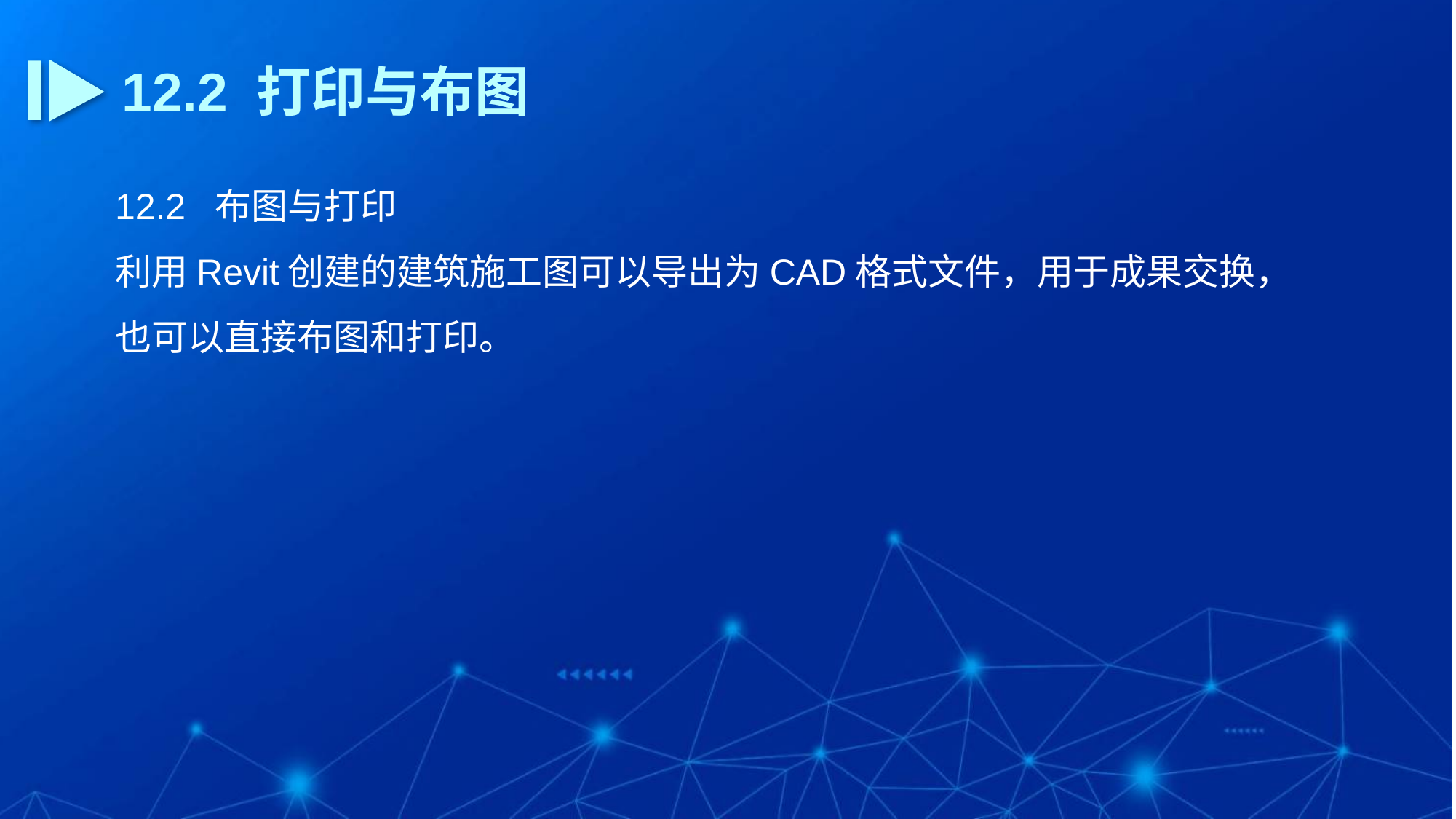

12.2 打印与布图

12.2  布图与打印
利用Revit创建的建筑施工图可以导出为CAD格式文件，用于成果交换，也可以直接布图和打印。